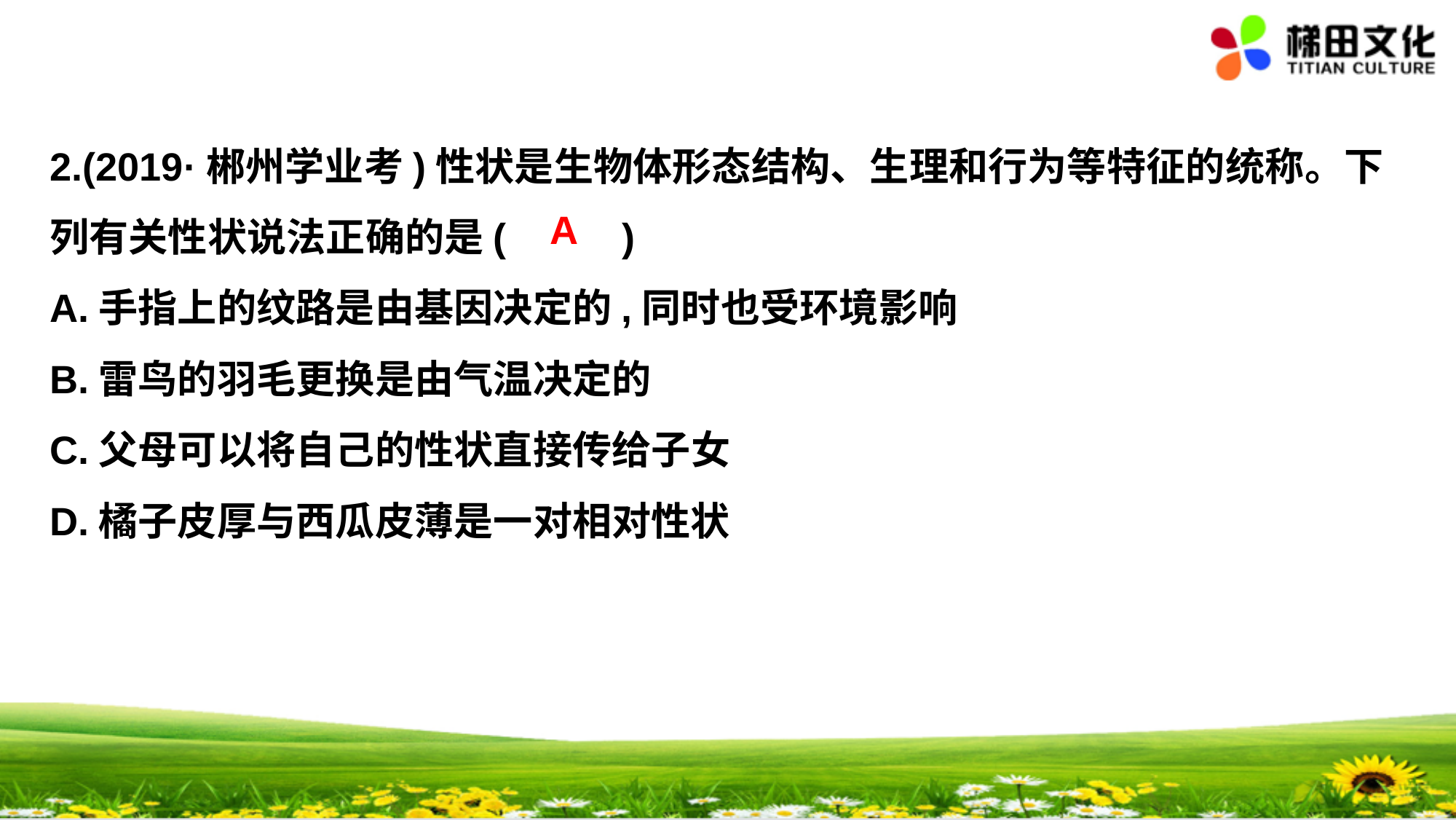

2.(2019·郴州学业考)性状是生物体形态结构、生理和行为等特征的统称。下
列有关性状说法正确的是(　  　)
A.手指上的纹路是由基因决定的,同时也受环境影响
B.雷鸟的羽毛更换是由气温决定的
C.父母可以将自己的性状直接传给子女
D.橘子皮厚与西瓜皮薄是一对相对性状
A